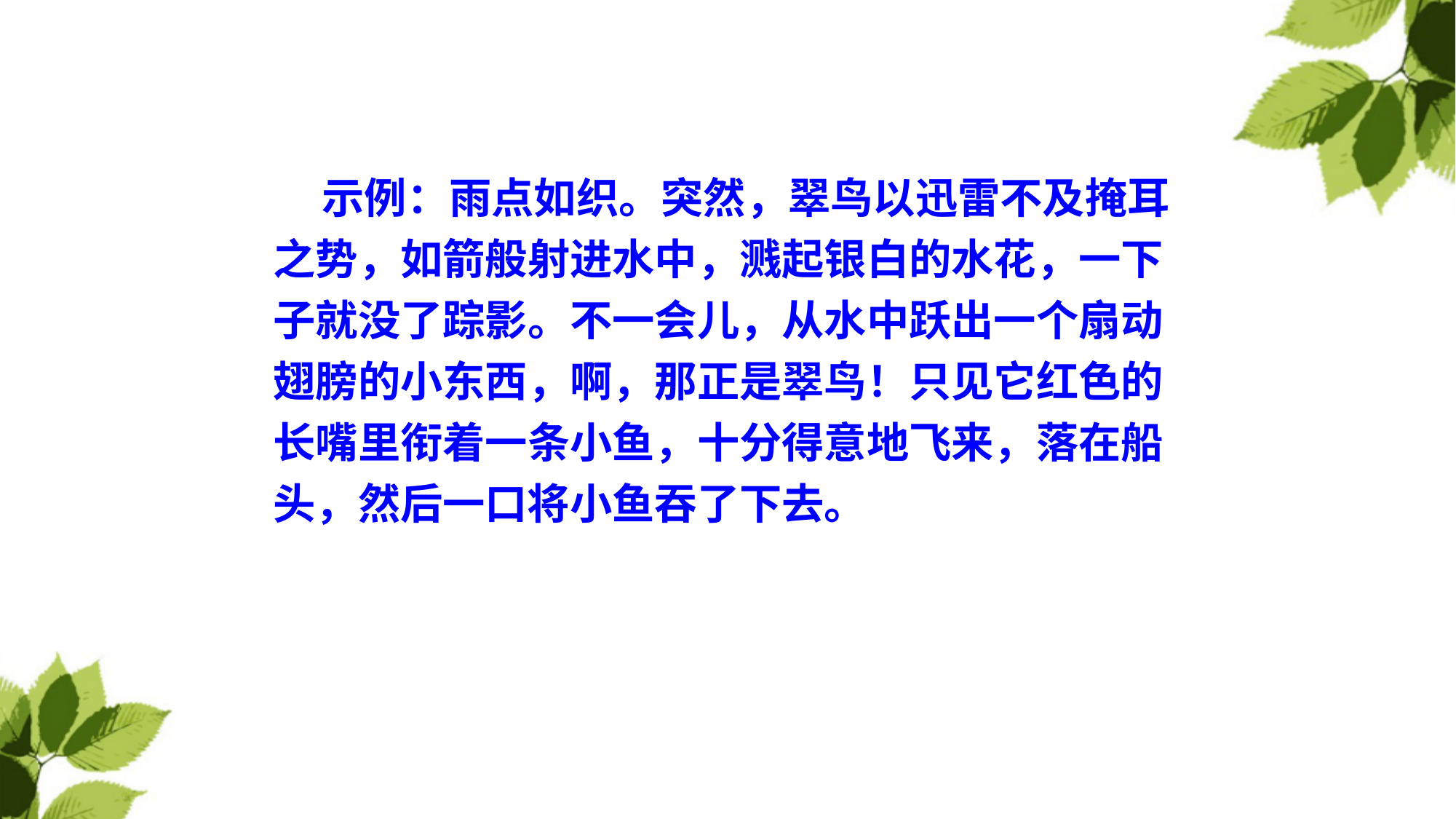

示例：雨点如织。突然，翠鸟以迅雷不及掩耳之势，如箭般射进水中，溅起银白的水花，一下子就没了踪影。不一会儿，从水中跃出一个扇动翅膀的小东西，啊，那正是翠鸟！只见它红色的长嘴里衔着一条小鱼，十分得意地飞来，落在船头，然后一口将小鱼吞了下去。